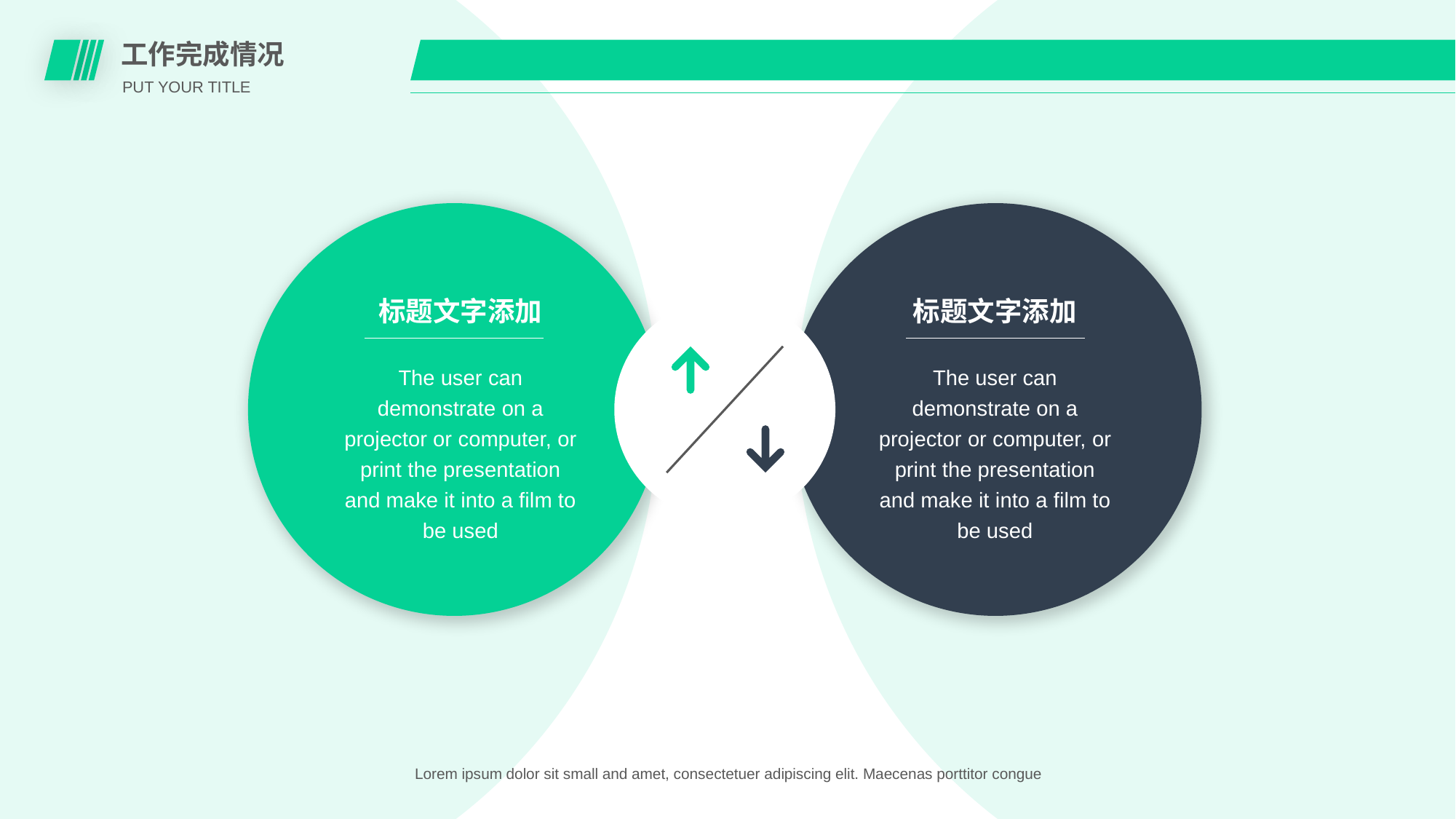

工作完成情况

PUT YOUR TITLE

标题文字添加
The user can demonstrate on a projector or computer, or print the presentation and make it into a film to be used
标题文字添加
The user can demonstrate on a projector or computer, or print the presentation and make it into a film to be used

Lorem ipsum dolor sit small and amet, consectetuer adipiscing elit. Maecenas porttitor congue